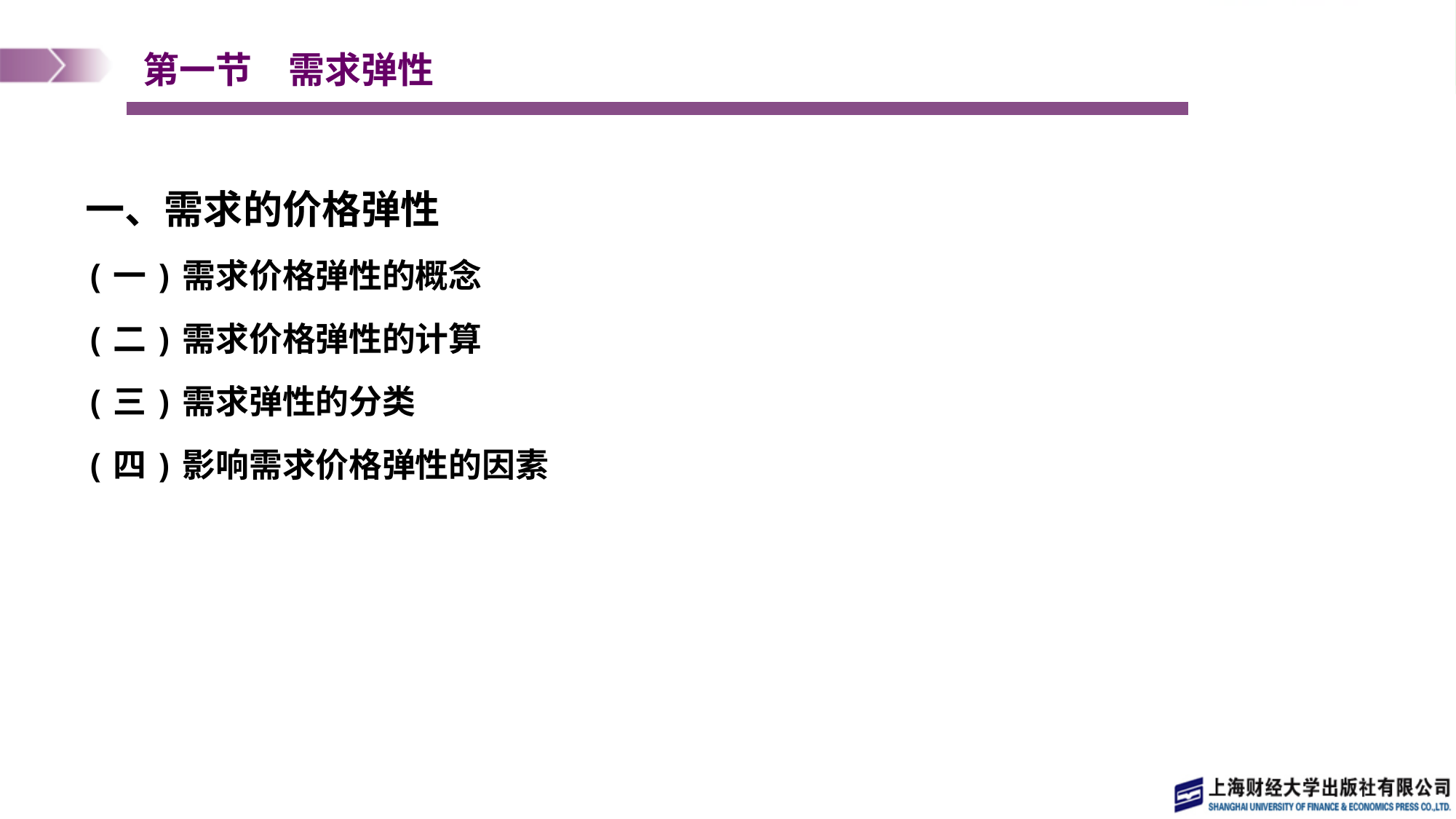

# 第一节　需求弹性
一、需求的价格弹性
(一)需求价格弹性的概念
(二)需求价格弹性的计算
(三)需求弹性的分类
(四)影响需求价格弹性的因素